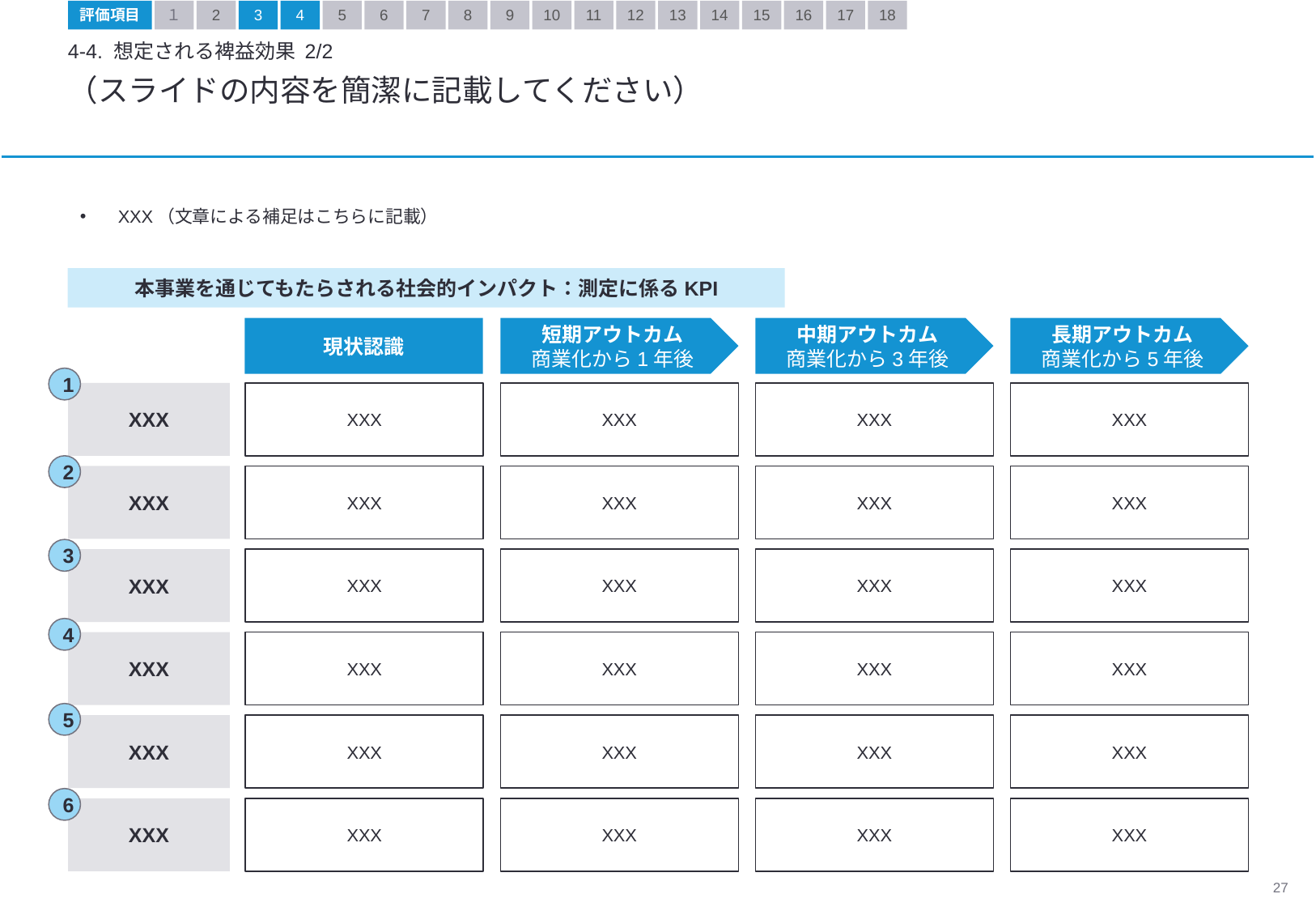

評価項目
１
2
3
4
5
6
7
8
9
10
11
12
13
14
15
16
17
18
4-4. 想定される裨益効果 2/2
（スライドの内容を簡潔に記載してください）
XXX（文章による補足はこちらに記載）
本事業を通じてもたらされる社会的インパクト：測定に係るKPI
現状認識
短期アウトカム
商業化から1年後
中期アウトカム
商業化から3年後
長期アウトカム
商業化から5年後
1
XXX
XXX
XXX
XXX
XXX
2
XXX
XXX
XXX
XXX
XXX
3
XXX
XXX
XXX
XXX
XXX
4
XXX
XXX
XXX
XXX
XXX
5
XXX
XXX
XXX
XXX
XXX
6
XXX
XXX
XXX
XXX
XXX